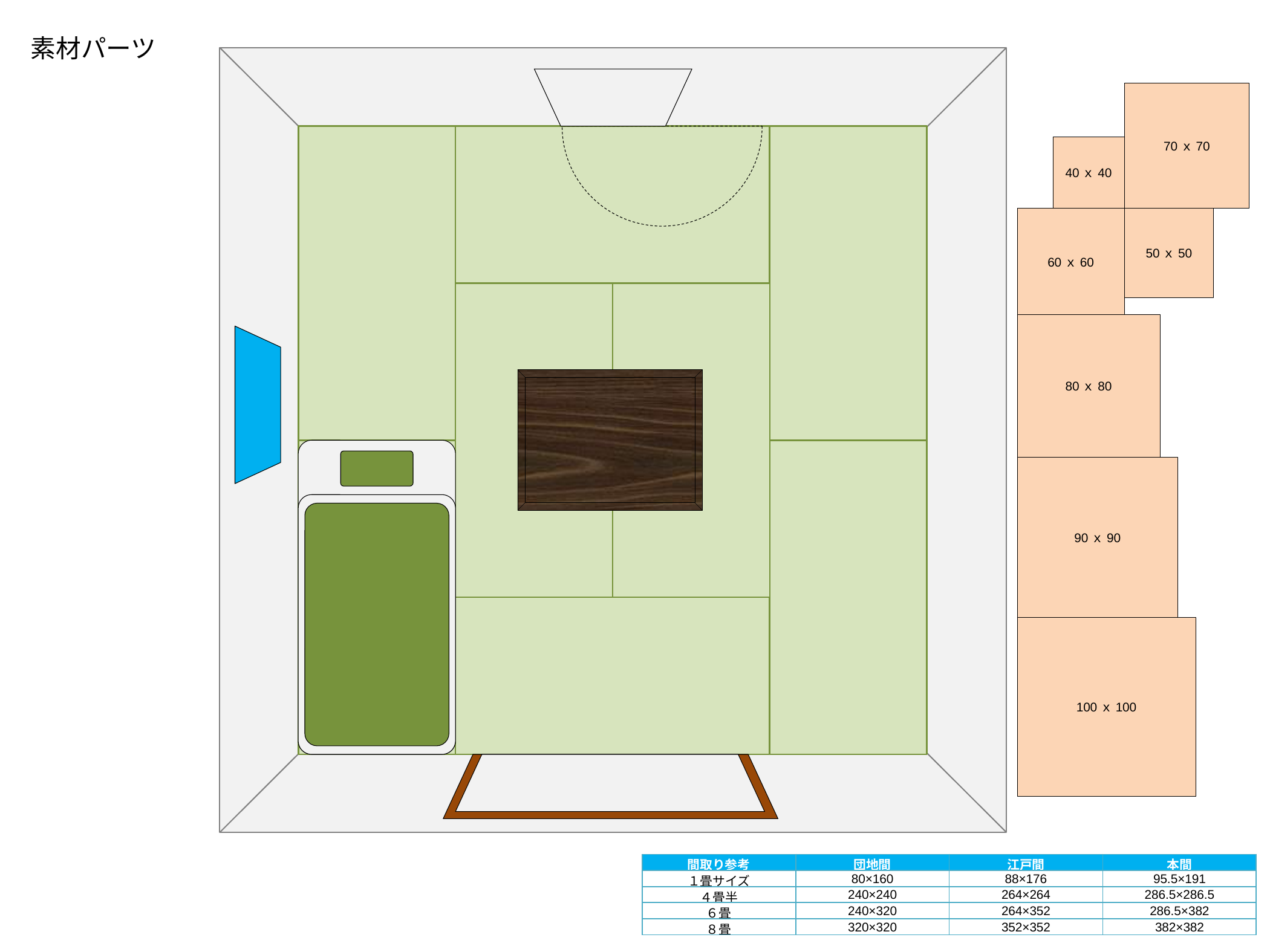

素材パーツ

70ｘ70

40ｘ40
60ｘ60
50ｘ50
80ｘ80

90ｘ90
100ｘ100

| 間取り参考 | 団地間 | 江戸間 | 本間 |
| --- | --- | --- | --- |
| １畳サイズ | 80×160 | 88×176 | 95.5×191 |
| ４畳半 | 240×240 | 264×264 | 286.5×286.5 |
| ６畳 | 240×320 | 264×352 | 286.5×382 |
| ８畳 | 320×320 | 352×352 | 382×382 |